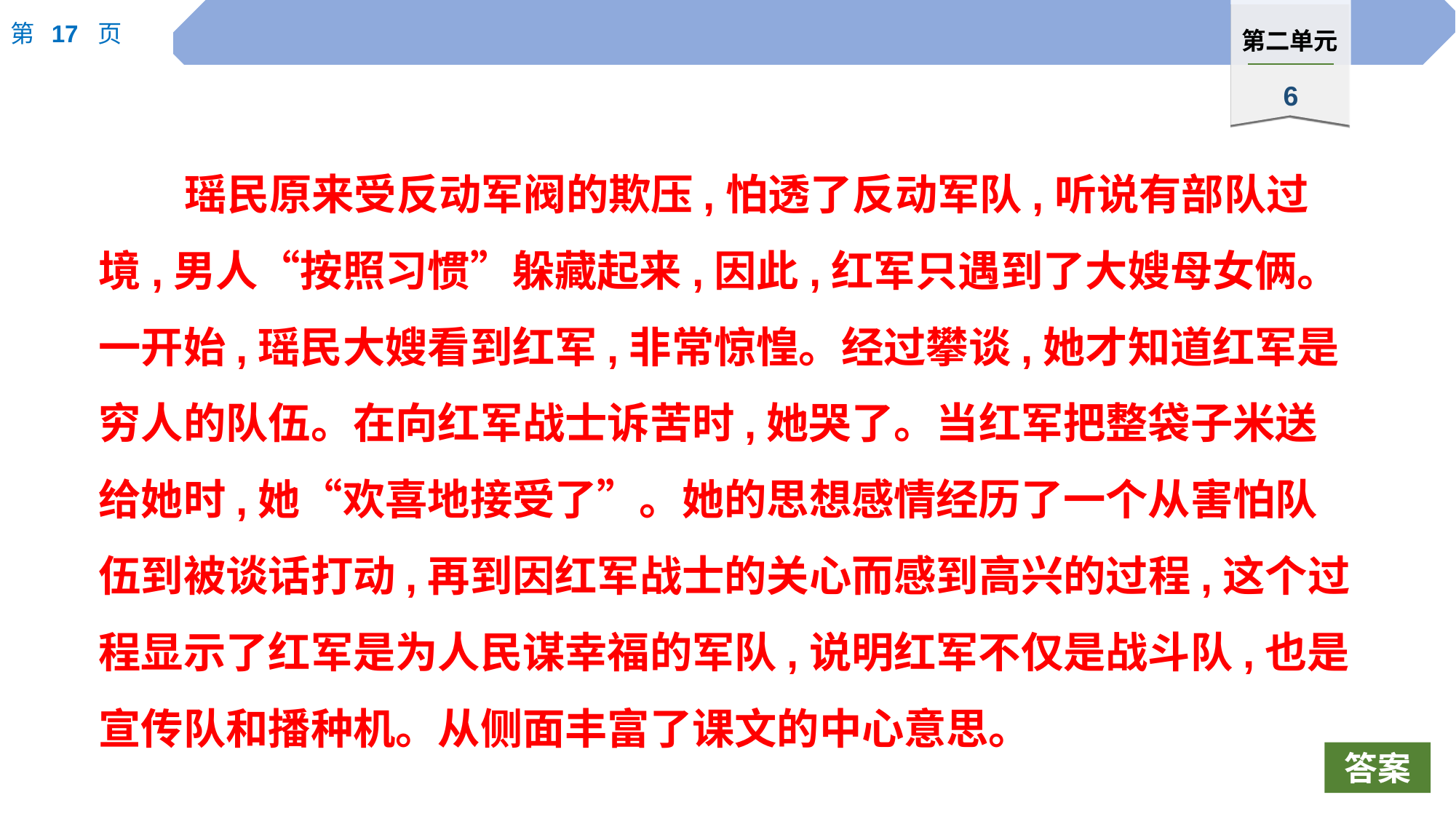

瑶民原来受反动军阀的欺压,怕透了反动军队,听说有部队过境,男人“按照习惯”躲藏起来,因此,红军只遇到了大嫂母女俩。一开始,瑶民大嫂看到红军,非常惊惶。经过攀谈,她才知道红军是穷人的队伍。在向红军战士诉苦时,她哭了。当红军把整袋子米送给她时,她“欢喜地接受了”。她的思想感情经历了一个从害怕队伍到被谈话打动,再到因红军战士的关心而感到高兴的过程,这个过程显示了红军是为人民谋幸福的军队,说明红军不仅是战斗队,也是宣传队和播种机。从侧面丰富了课文的中心意思。
答案